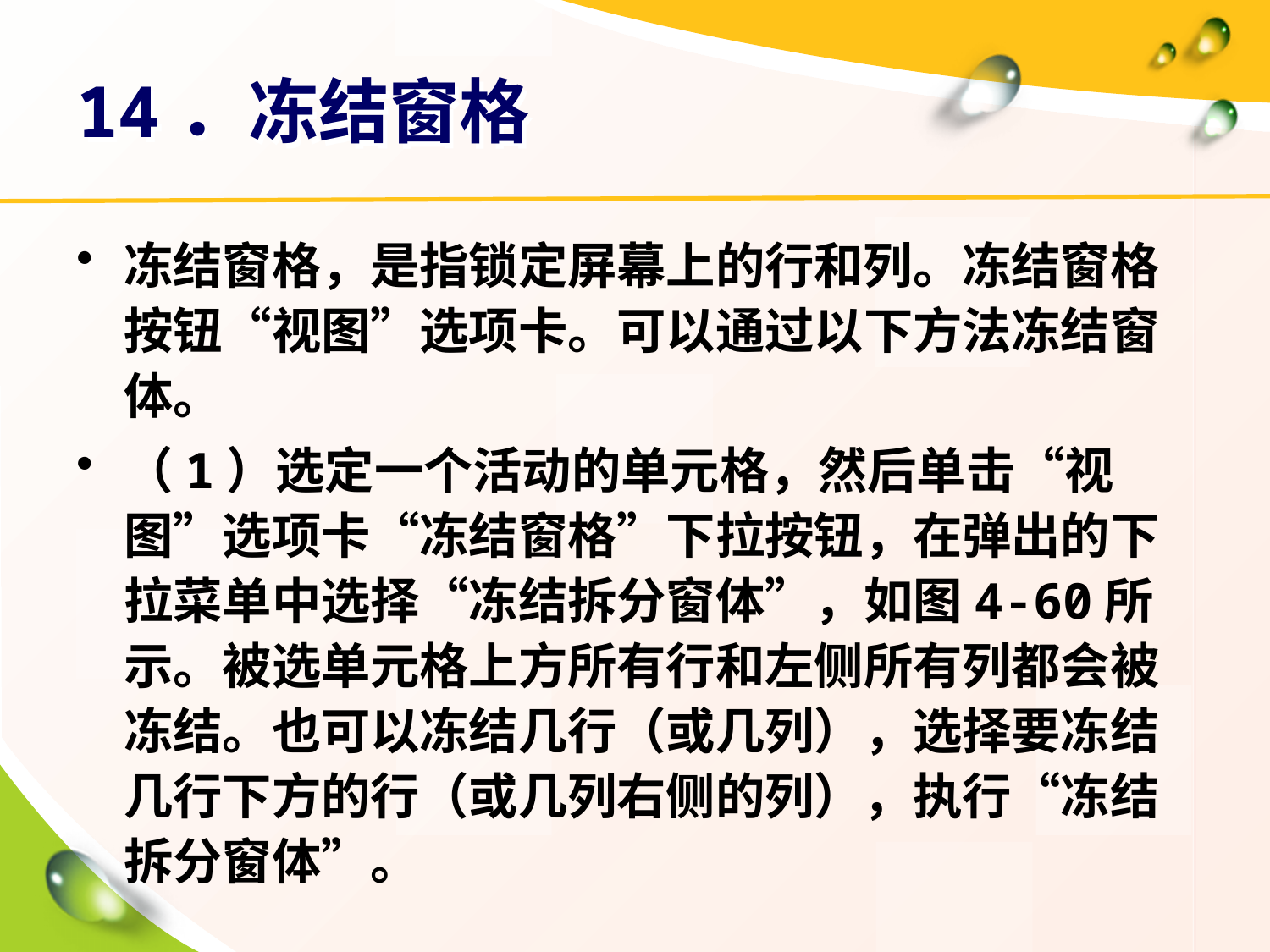

# 14．冻结窗格
冻结窗格，是指锁定屏幕上的行和列。冻结窗格按钮“视图”选项卡。可以通过以下方法冻结窗体。
（1）选定一个活动的单元格，然后单击“视图”选项卡“冻结窗格”下拉按钮，在弹出的下拉菜单中选择“冻结拆分窗体”，如图4-60所示。被选单元格上方所有行和左侧所有列都会被冻结。也可以冻结几行（或几列），选择要冻结几行下方的行（或几列右侧的列），执行“冻结拆分窗体”。